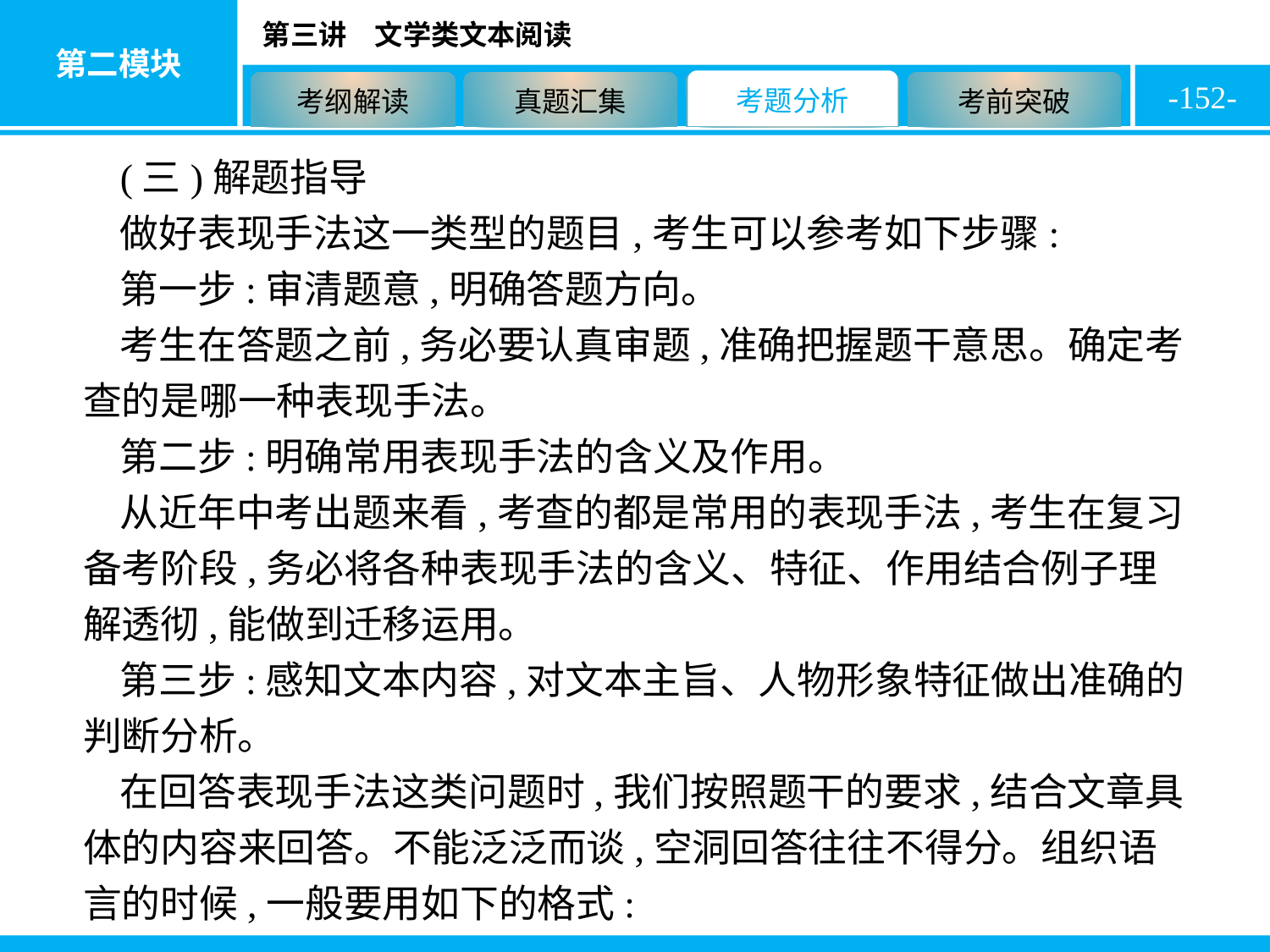

-152-
(三)解题指导
做好表现手法这一类型的题目,考生可以参考如下步骤:
第一步:审清题意,明确答题方向。
考生在答题之前,务必要认真审题,准确把握题干意思。确定考查的是哪一种表现手法。
第二步:明确常用表现手法的含义及作用。
从近年中考出题来看,考查的都是常用的表现手法,考生在复习备考阶段,务必将各种表现手法的含义、特征、作用结合例子理解透彻,能做到迁移运用。
第三步:感知文本内容,对文本主旨、人物形象特征做出准确的判断分析。
在回答表现手法这类问题时,我们按照题干的要求,结合文章具体的内容来回答。不能泛泛而谈,空洞回答往往不得分。组织语言的时候,一般要用如下的格式: